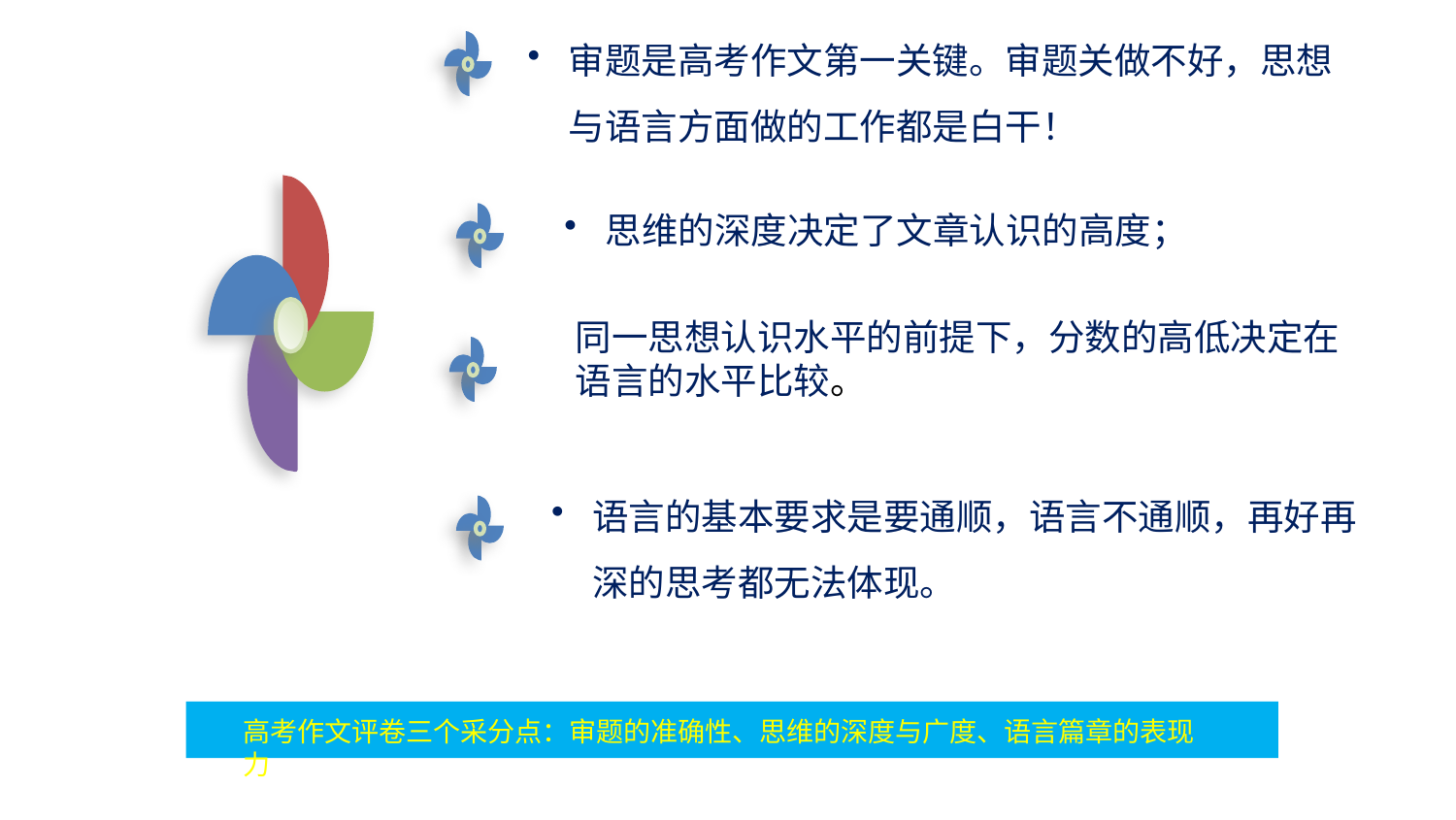

审题是高考作文第一关键。审题关做不好，思想与语言方面做的工作都是白干！

思维的深度决定了文章认识的高度；

同一思想认识水平的前提下，分数的高低决定在语言的水平比较。

语言的基本要求是要通顺，语言不通顺，再好再深的思考都无法体现。

高考作文评卷三个采分点：审题的准确性、思维的深度与广度、语言篇章的表现力